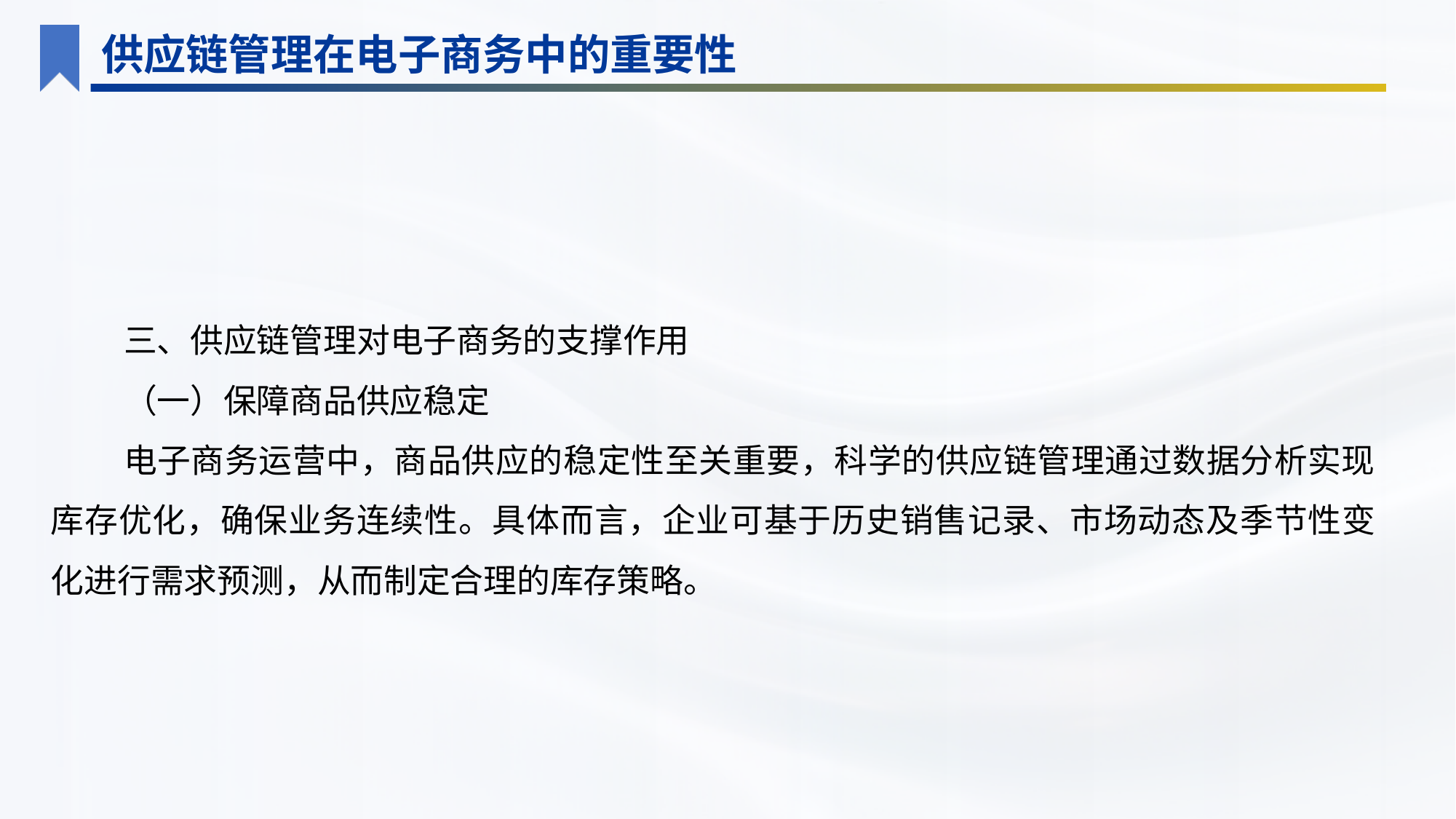

供应链管理在电子商务中的重要性
三、供应链管理对电子商务的支撑作用
（一）保障商品供应稳定
电子商务运营中，商品供应的稳定性至关重要，科学的供应链管理通过数据分析实现库存优化，确保业务连续性。具体而言，企业可基于历史销售记录、市场动态及季节性变化进行需求预测，从而制定合理的库存策略。